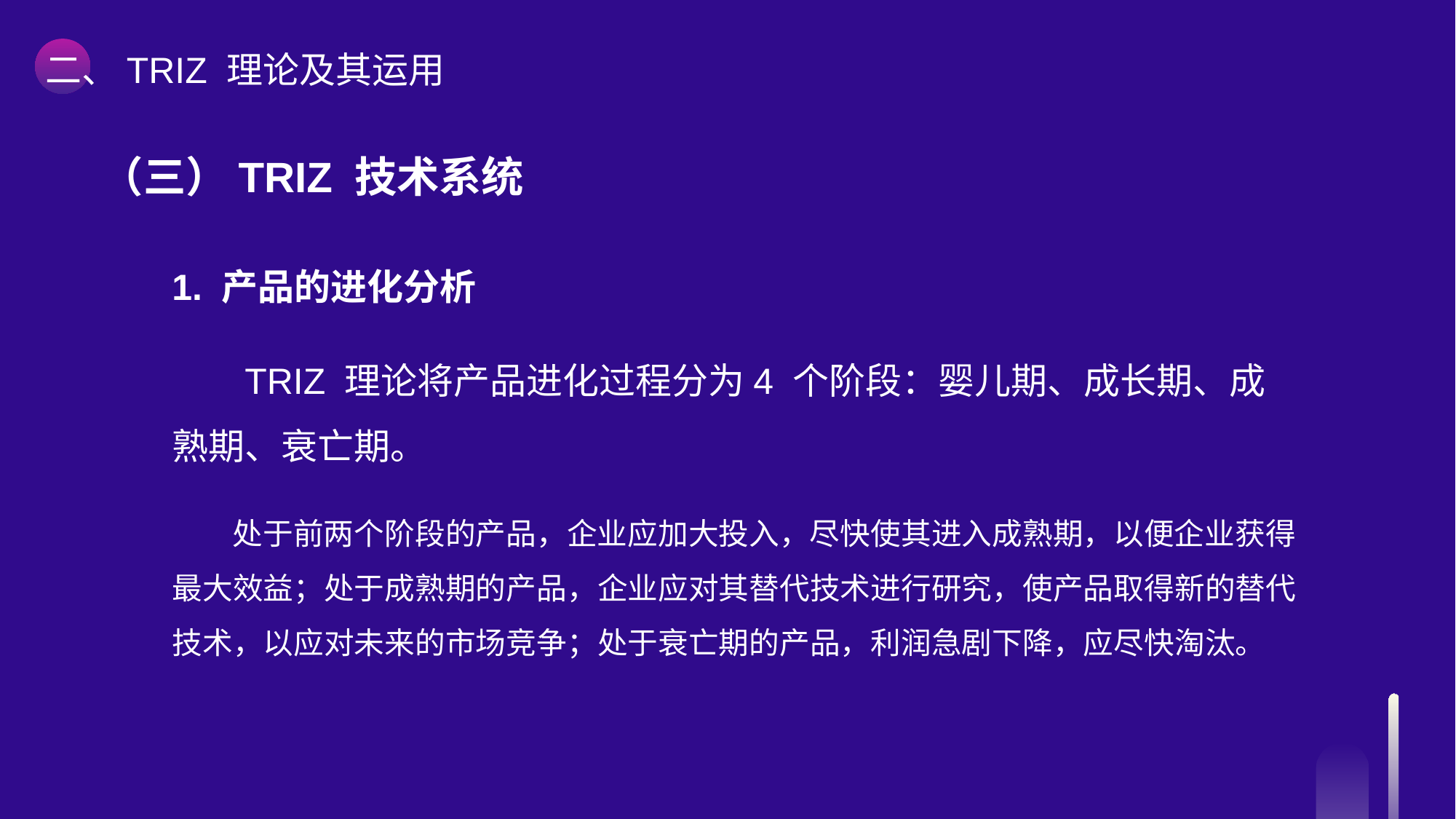

二、TRIZ 理论及其运用
（三）TRIZ 技术系统
1. 产品的进化分析
TRIZ 理论将产品进化过程分为4 个阶段：婴儿期、成长期、成熟期、衰亡期。
处于前两个阶段的产品，企业应加大投入，尽快使其进入成熟期，以便企业获得最大效益；处于成熟期的产品，企业应对其替代技术进行研究，使产品取得新的替代技术，以应对未来的市场竞争；处于衰亡期的产品，利润急剧下降，应尽快淘汰。